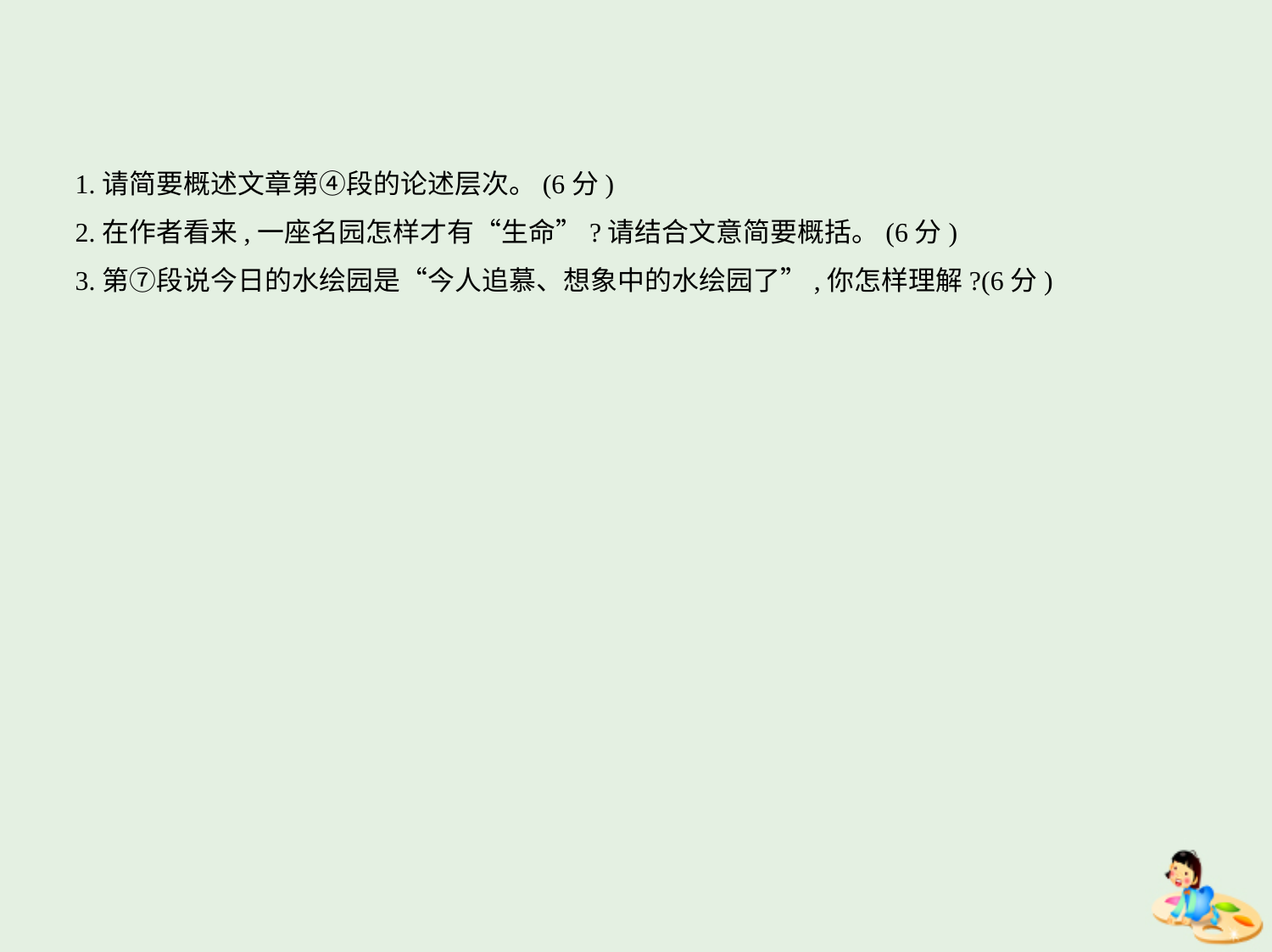

1.请简要概述文章第④段的论述层次。(6分)
2.在作者看来,一座名园怎样才有“生命”?请结合文意简要概括。(6分)
3.第⑦段说今日的水绘园是“今人追慕、想象中的水绘园了”,你怎样理解?(6分)